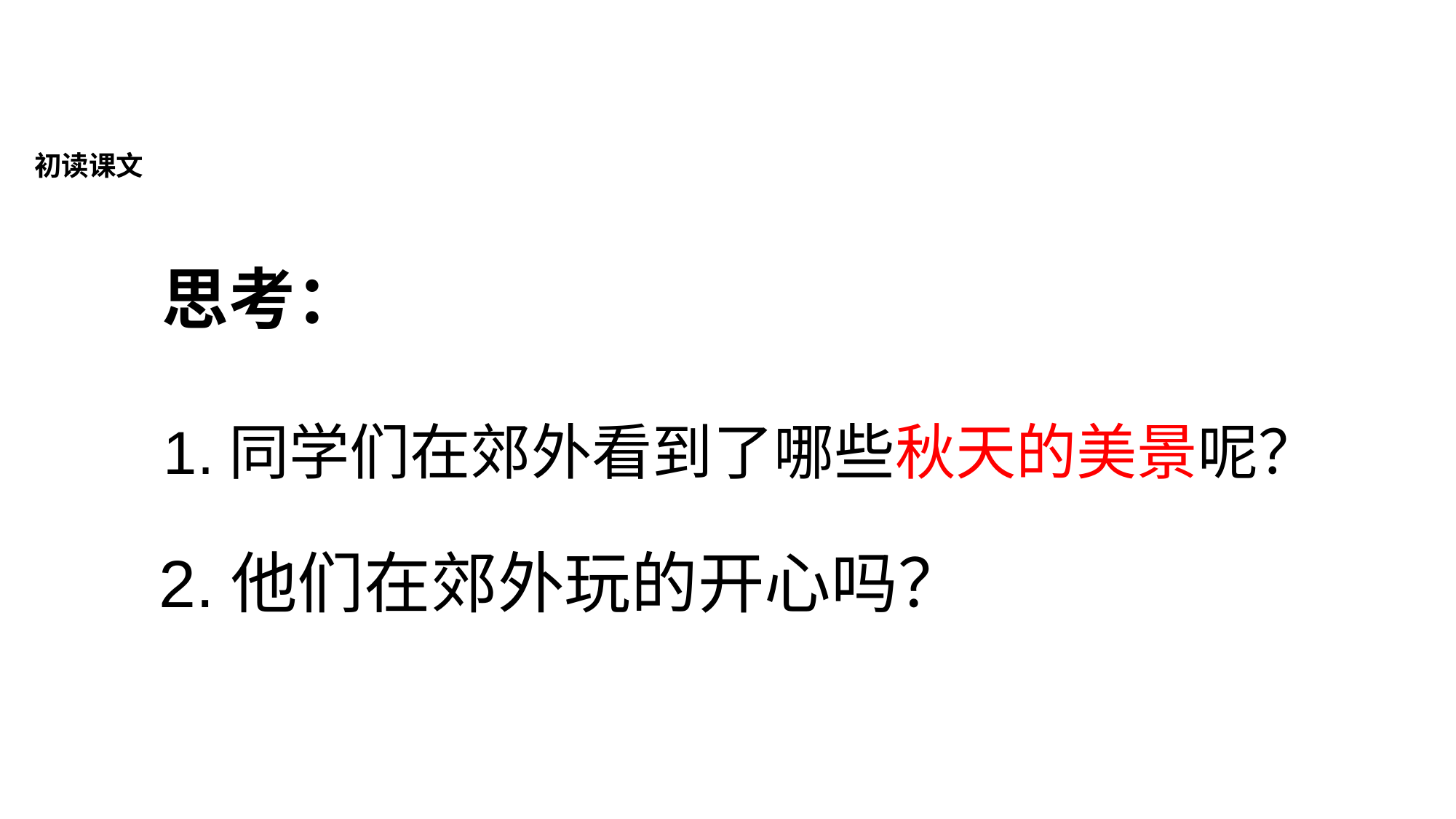

初读课文
   思考：
1.同学们在郊外看到了哪些秋天的美景呢？
2.他们在郊外玩的开心吗？